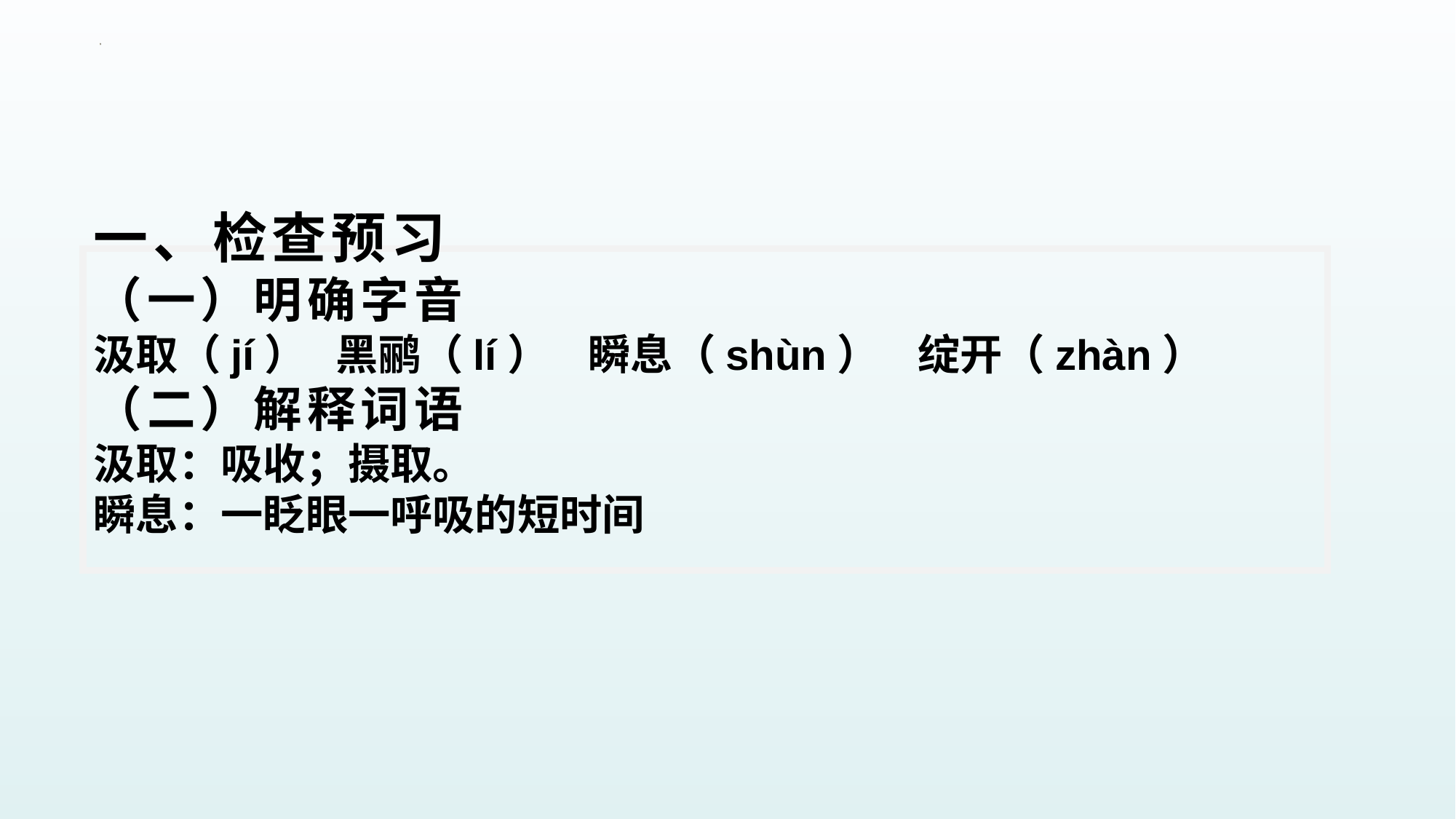

一、检查预习
（一）明确字音
汲取（jí）   黑鹂（lí）    瞬息（shùn）    绽开（zhàn）
（二）解释词语
汲取：吸收；摄取。
瞬息：一眨眼一呼吸的短时间